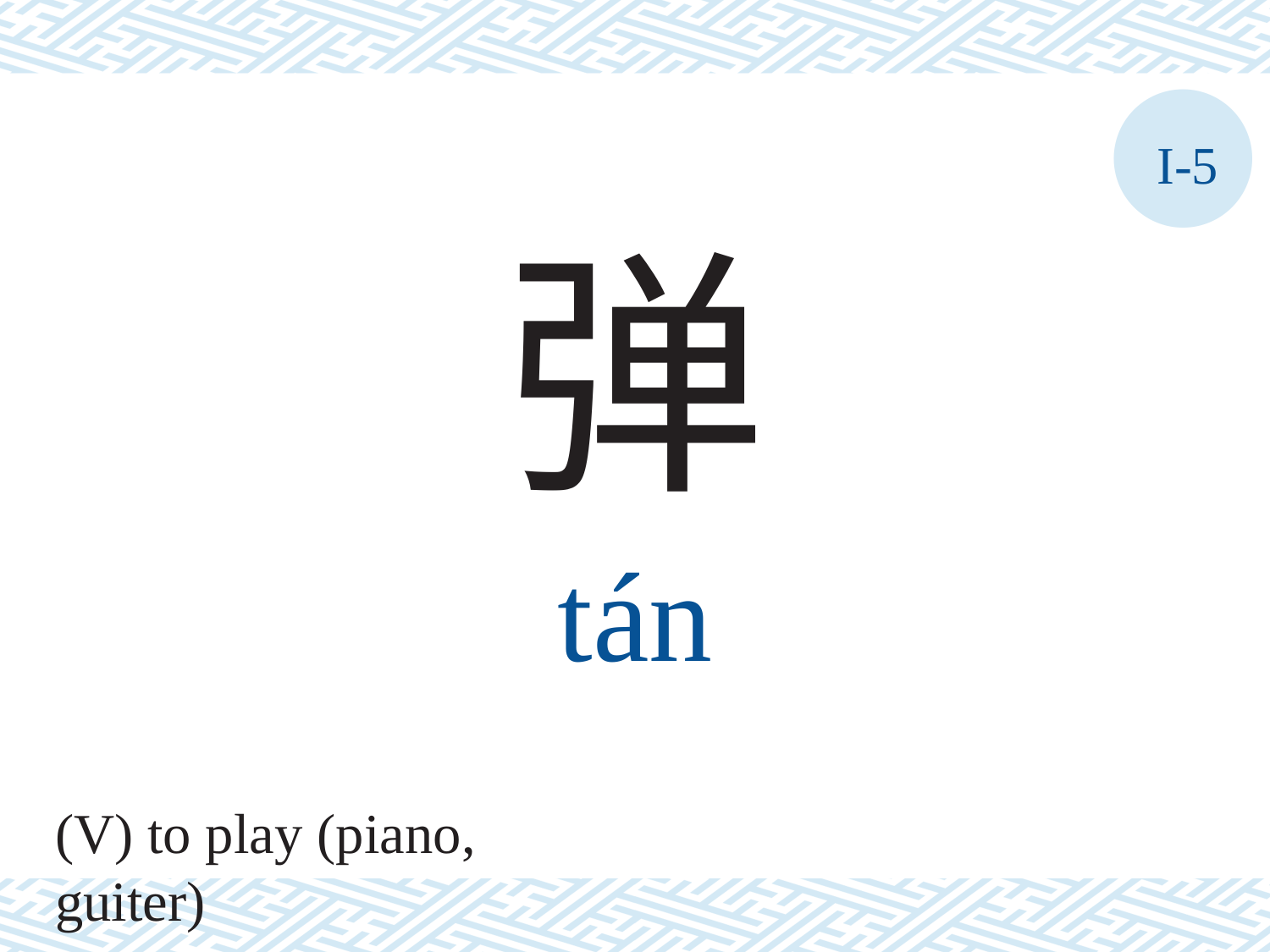

I-5
弹
tán
(V) to play (piano, guiter)